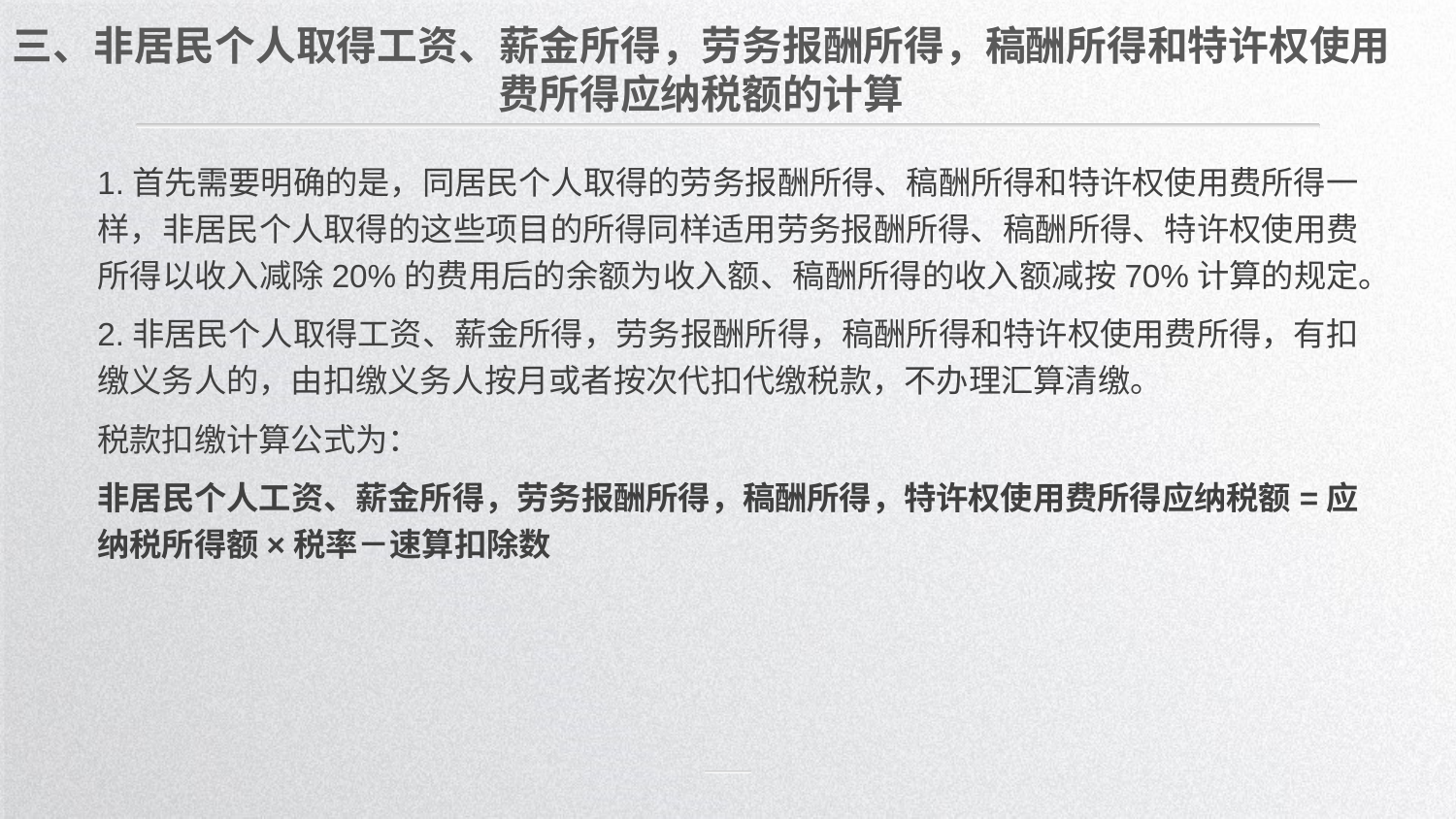

三、非居民个人取得工资、薪金所得，劳务报酬所得，稿酬所得和特许权使用费所得应纳税额的计算
1.首先需要明确的是，同居民个人取得的劳务报酬所得、稿酬所得和特许权使用费所得一样，非居民个人取得的这些项目的所得同样适用劳务报酬所得、稿酬所得、特许权使用费所得以收入减除20%的费用后的余额为收入额、稿酬所得的收入额减按70%计算的规定。
2.非居民个人取得工资、薪金所得，劳务报酬所得，稿酬所得和特许权使用费所得，有扣缴义务人的，由扣缴义务人按月或者按次代扣代缴税款，不办理汇算清缴。
税款扣缴计算公式为：
非居民个人工资、薪金所得，劳务报酬所得，稿酬所得，特许权使用费所得应纳税额=应纳税所得额×税率－速算扣除数